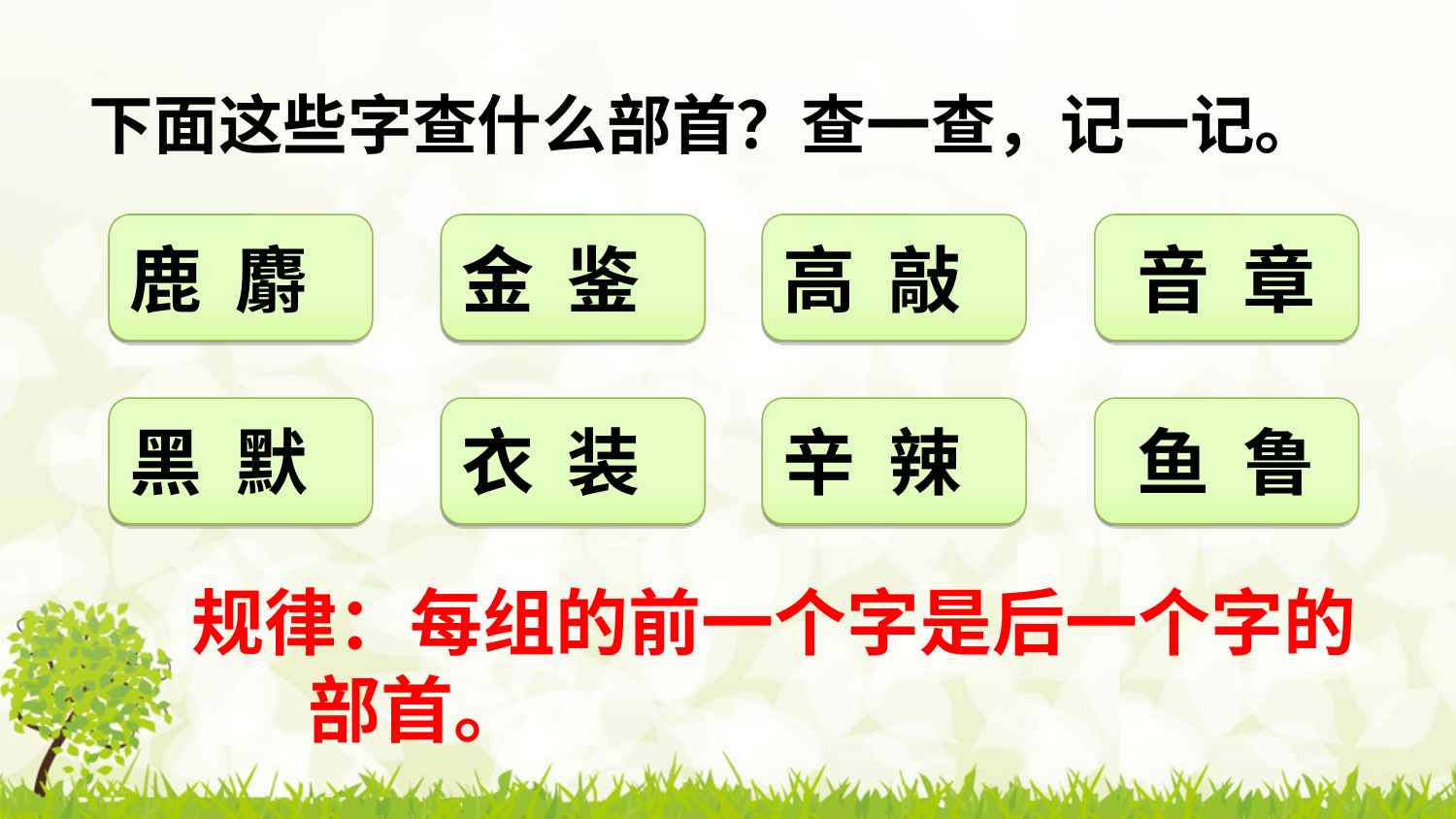

下面这些字查什么部首？查一查，记一记。
鹿  麝
金  鉴
高  敲
音  章
黑  默
衣  装
辛  辣
鱼  鲁
规律：每组的前一个字是后一个字的
      部首。